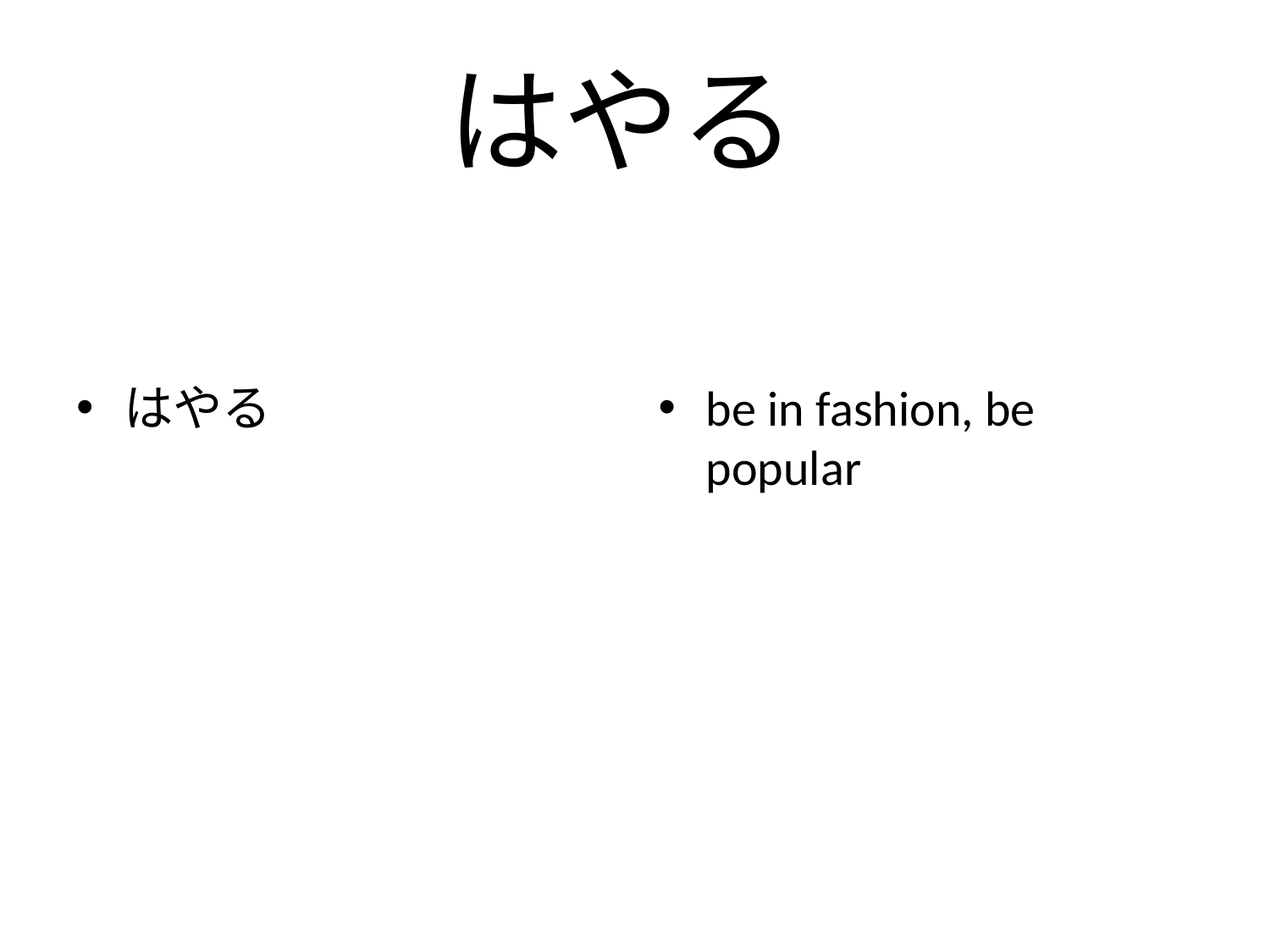

# はやる
はやる
be in fashion, be popular